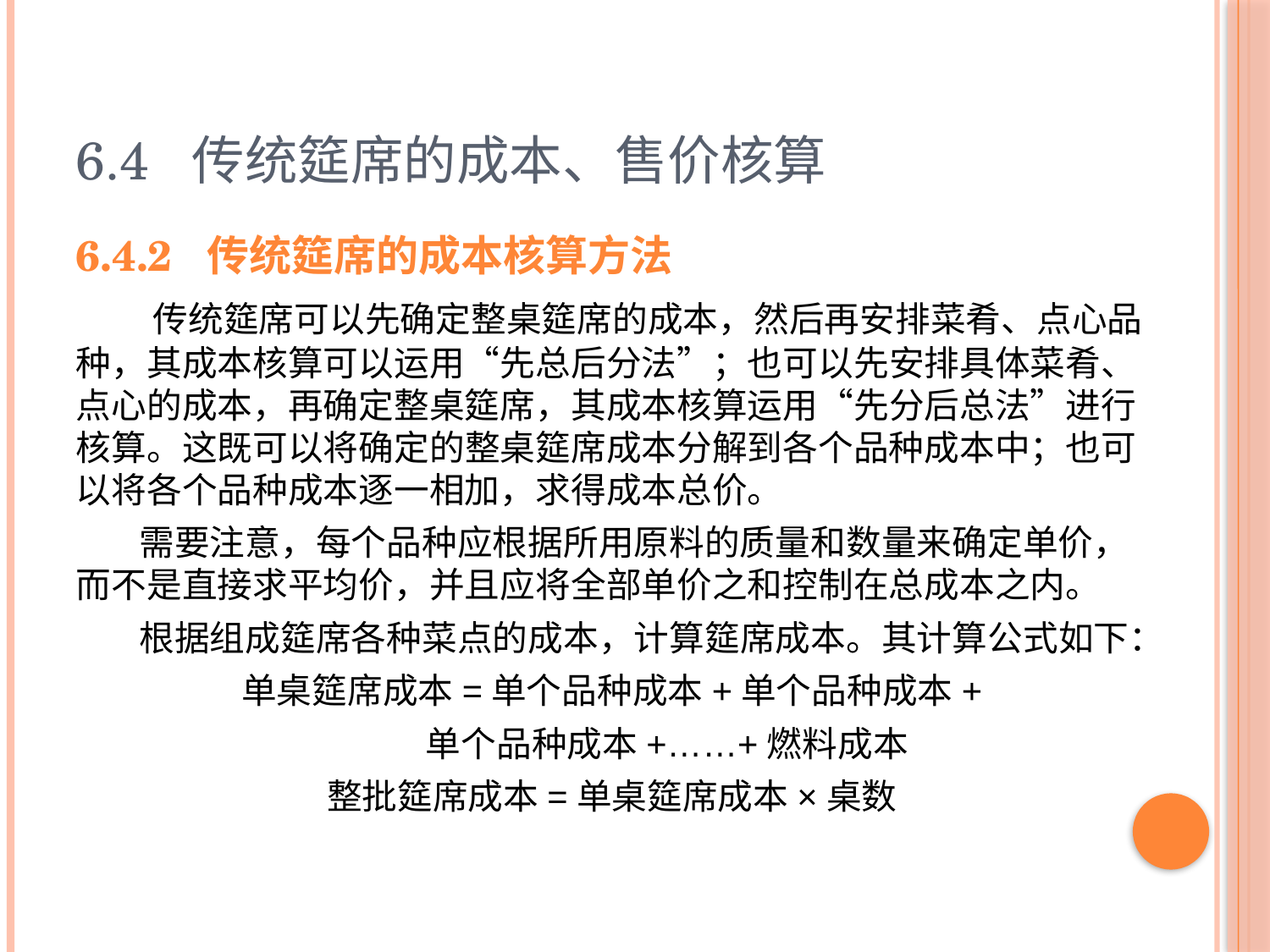

# 6.4  传统筵席的成本、售价核算
6.4.2  传统筵席的成本核算方法
       传统筵席可以先确定整桌筵席的成本，然后再安排菜肴、点心品种，其成本核算可以运用“先总后分法”；也可以先安排具体菜肴、点心的成本，再确定整桌筵席，其成本核算运用“先分后总法”进行核算。这既可以将确定的整桌筵席成本分解到各个品种成本中；也可以将各个品种成本逐一相加，求得成本总价。
       需要注意，每个品种应根据所用原料的质量和数量来确定单价，而不是直接求平均价，并且应将全部单价之和控制在总成本之内。
       根据组成筵席各种菜点的成本，计算筵席成本。其计算公式如下：
单桌筵席成本=单个品种成本+单个品种成本+
             单个品种成本+……+燃料成本
整批筵席成本=单桌筵席成本×桌数